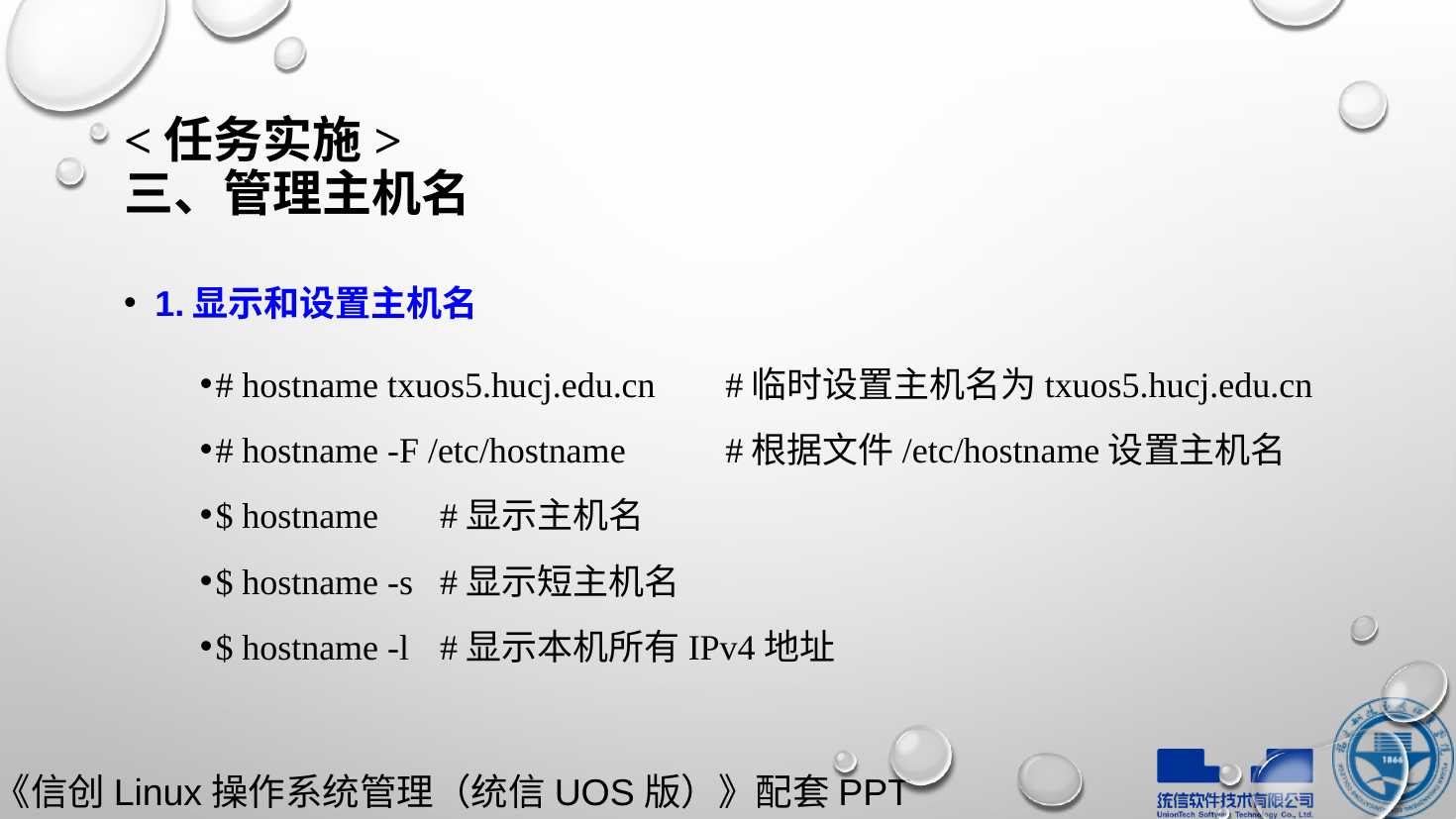

# <任务实施> 三、管理主机名
1.显示和设置主机名
# hostname txuos5.hucj.edu.cn 		#临时设置主机名为txuos5.hucj.edu.cn
# hostname -F /etc/hostname			#根据文件/etc/hostname设置主机名
$ hostname						#显示主机名
$ hostname -s						#显示短主机名
$ hostname -l						#显示本机所有IPv4地址